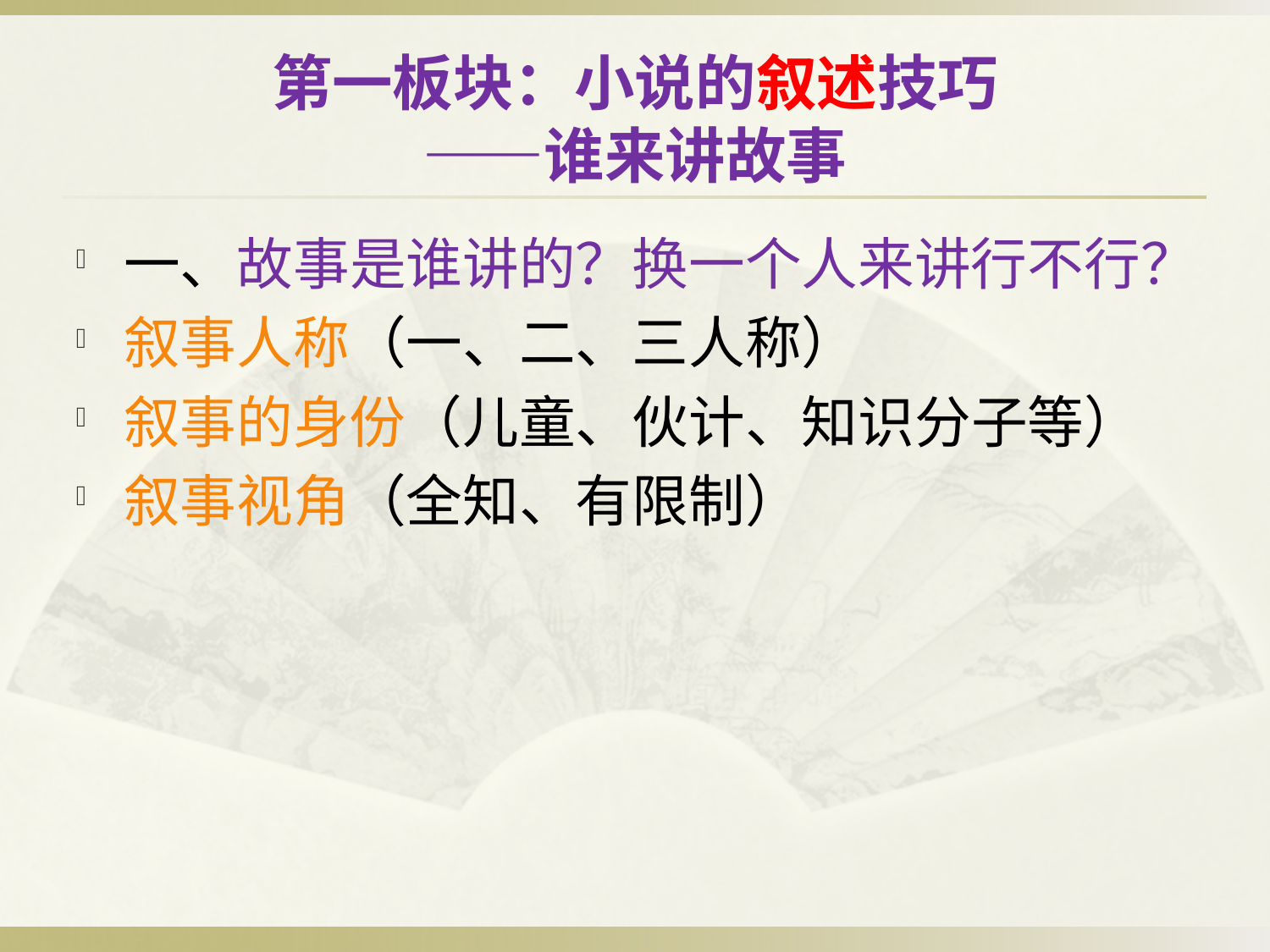

# 第一板块：小说的叙述技巧 ——谁来讲故事
一、故事是谁讲的？换一个人来讲行不行？
叙事人称（一、二、三人称）
叙事的身份（儿童、伙计、知识分子等）
叙事视角（全知、有限制）